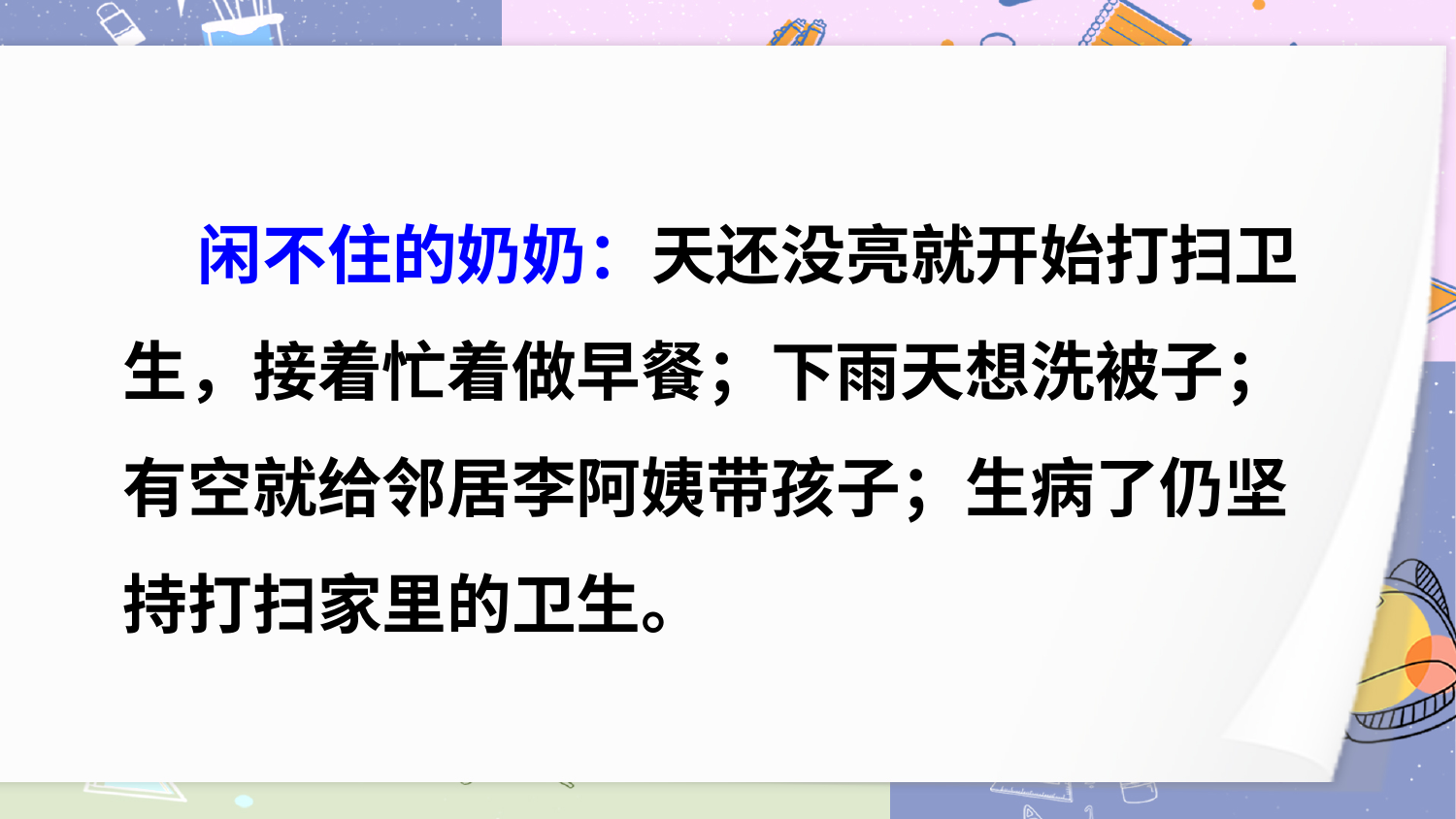

闲不住的奶奶：天还没亮就开始打扫卫生，接着忙着做早餐；下雨天想洗被子；有空就给邻居李阿姨带孩子；生病了仍坚持打扫家里的卫生。